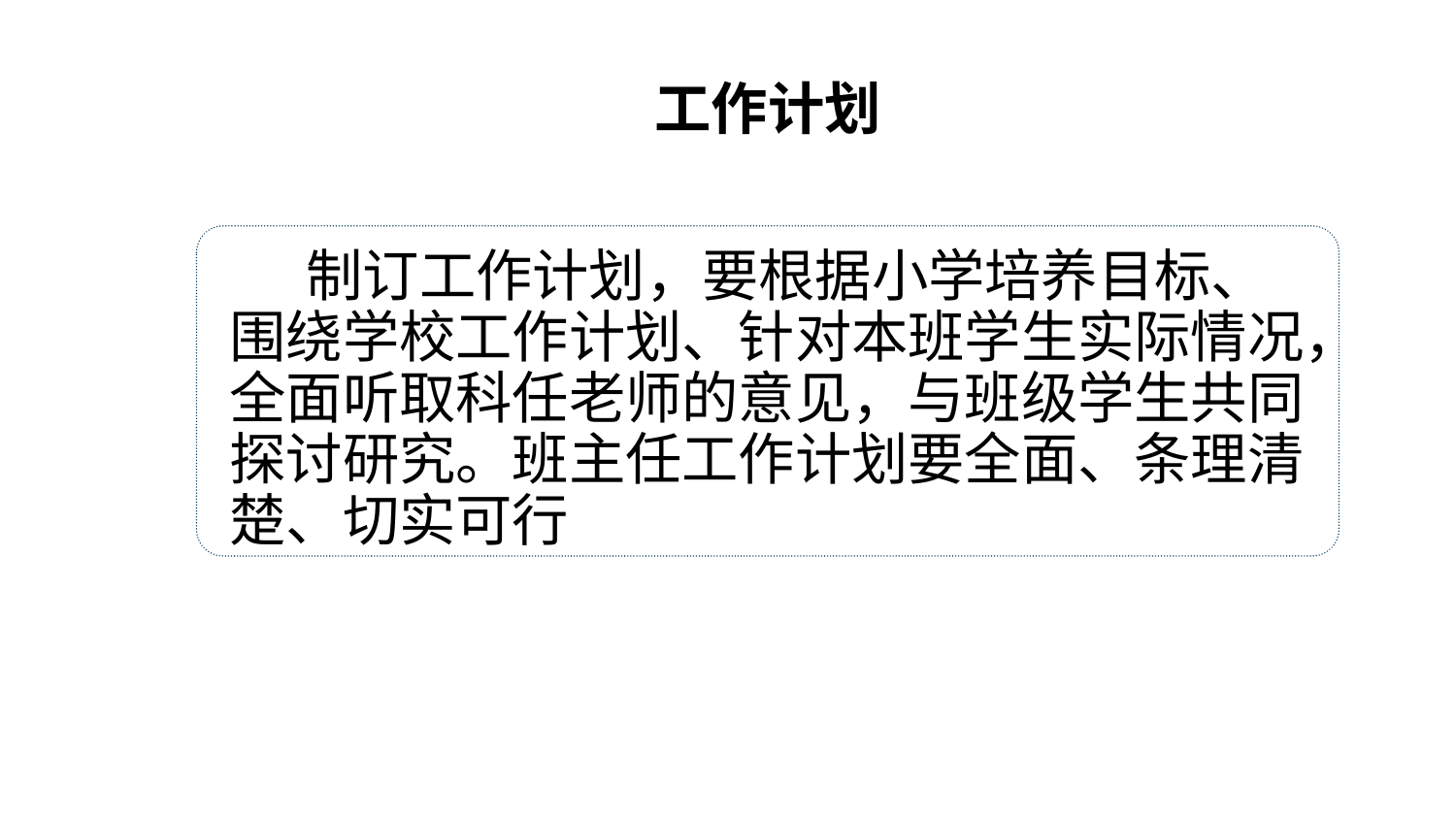

工作计划

     制订工作计划，要根据小学培养目标、围绕学校工作计划、针对本班学生实际情况，全面听取科任老师的意见，与班级学生共同探讨研究。班主任工作计划要全面、条理清楚、切实可行